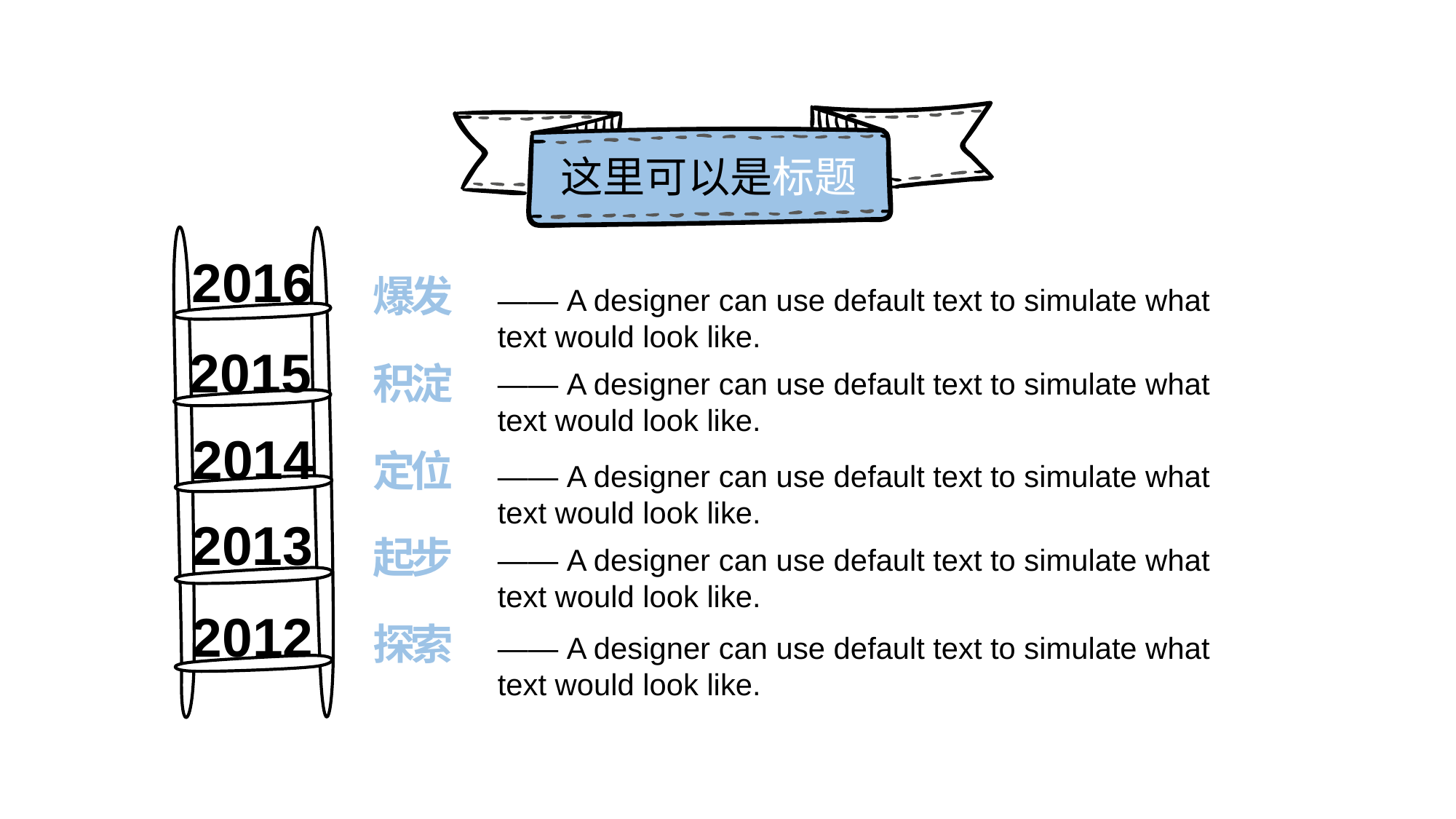

这里可以是标题

2016
爆发
—— A designer can use default text to simulate what text would look like.

2015
积淀
—— A designer can use default text to simulate what text would look like.

2014
定位
—— A designer can use default text to simulate what text would look like.

2013
起步
—— A designer can use default text to simulate what text would look like.

2012
探索
—— A designer can use default text to simulate what text would look like.